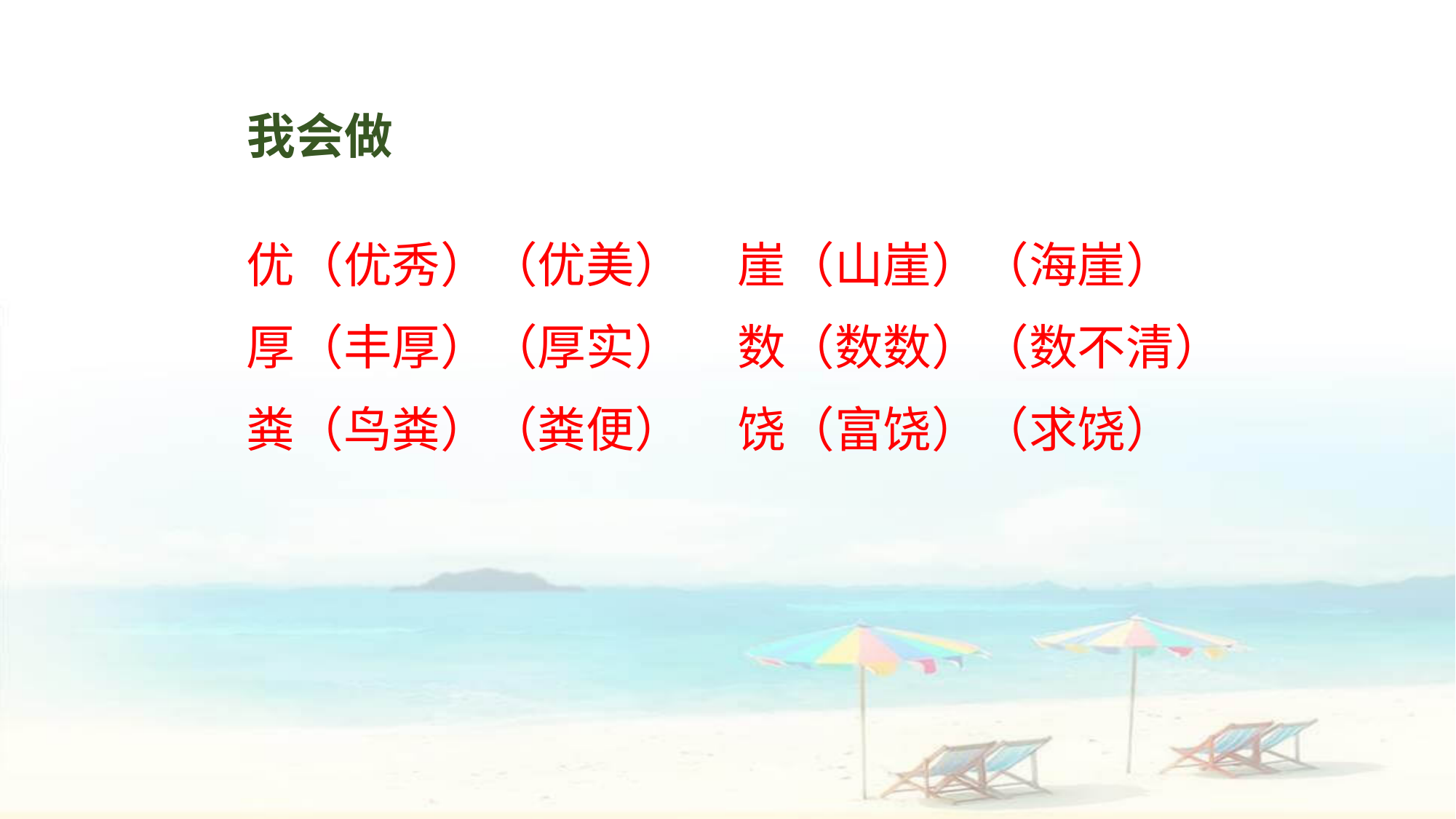

我会做
优（优秀）（优美）     崖（山崖）（海崖）
厚（丰厚）（厚实）     数（数数）（数不清）
粪（鸟粪）（粪便）     饶（富饶）（求饶）